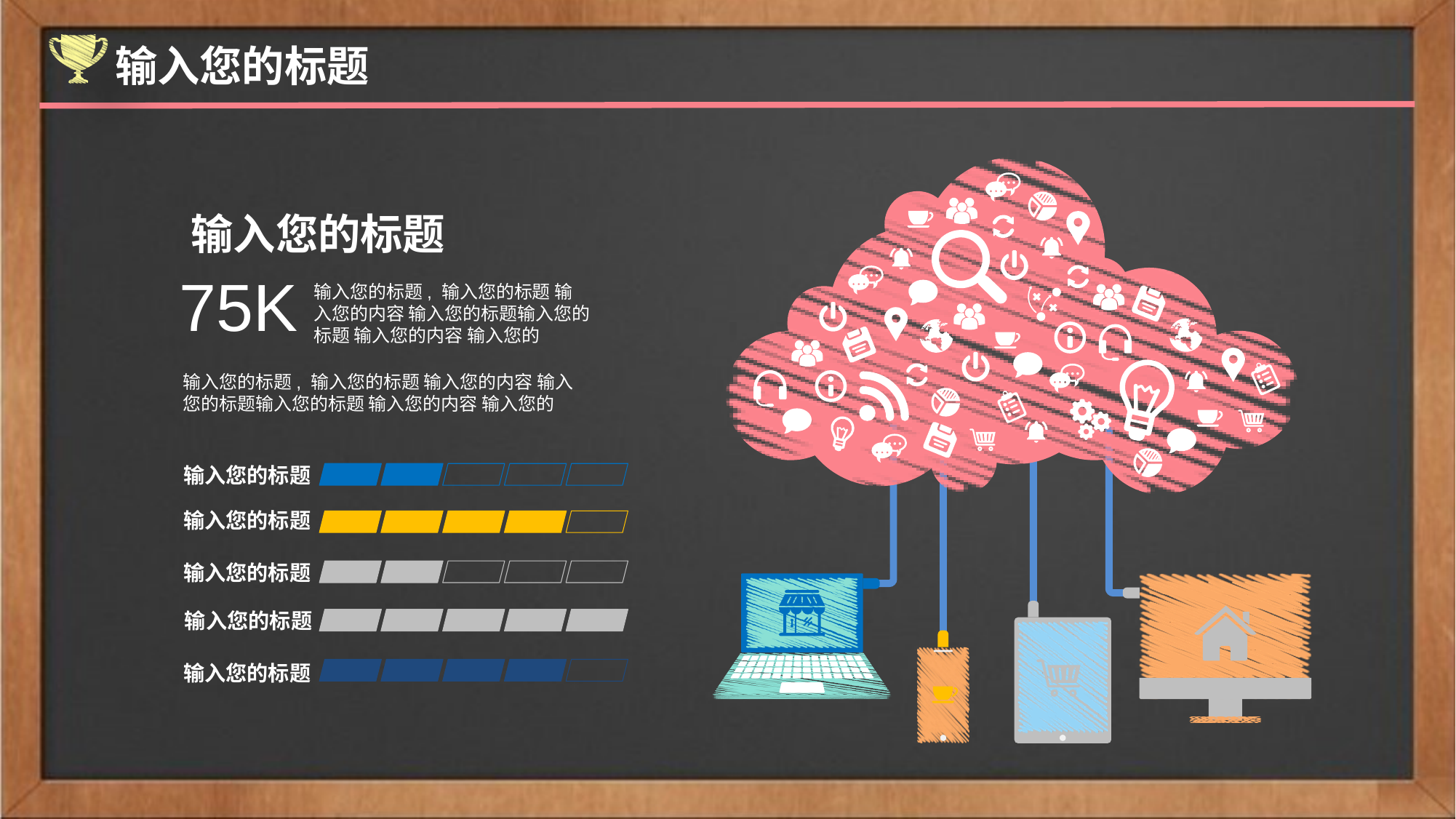

输入您的标题

输入您的标题
75K
输入您的标题, 输入您的标题 输入您的内容 输入您的标题输入您的标题 输入您的内容 输入您的
输入您的标题, 输入您的标题 输入您的内容 输入您的标题输入您的标题 输入您的内容 输入您的
输入您的标题

输入您的标题

输入您的标题

输入您的标题

输入您的标题